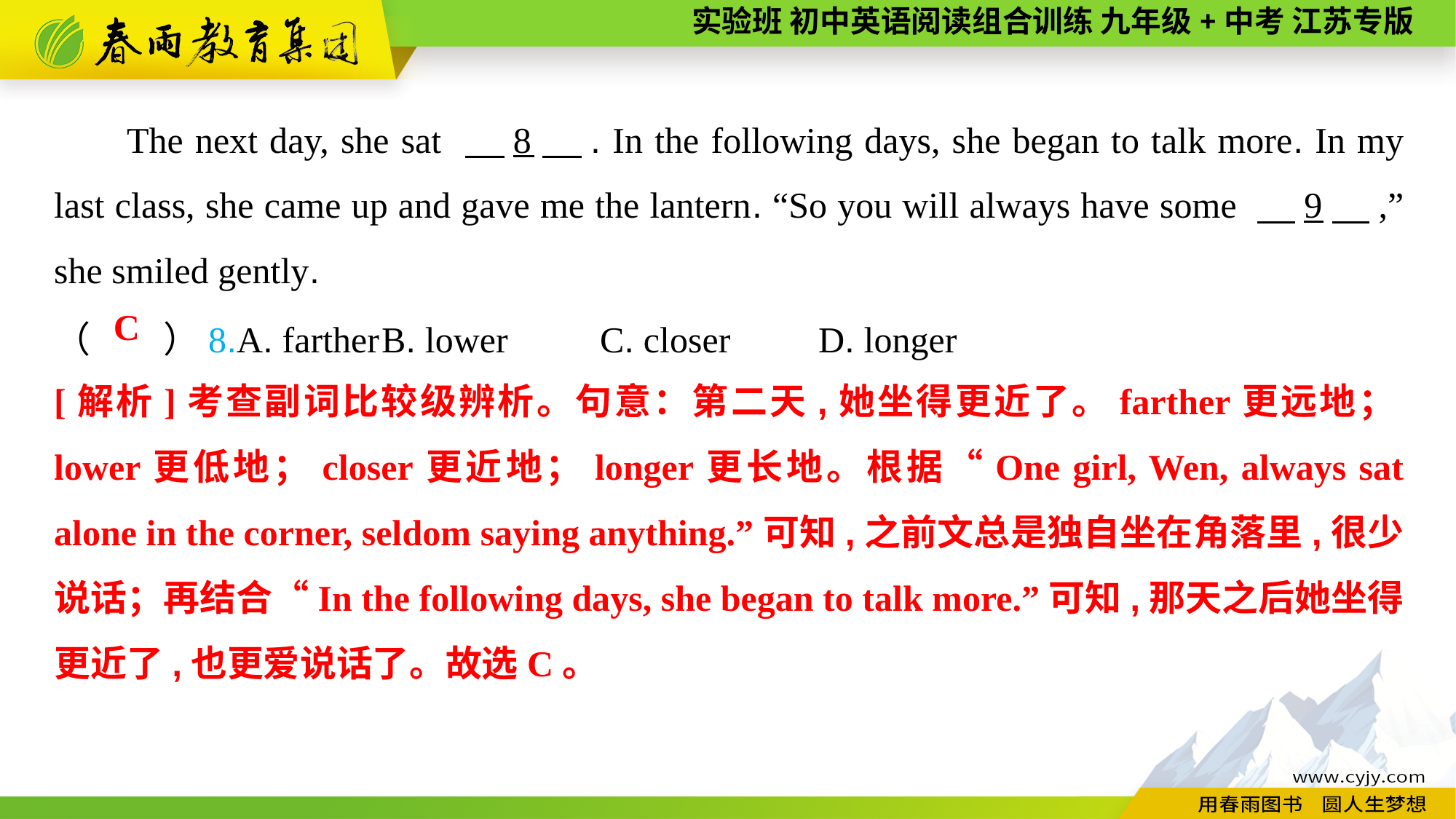

The next day, she sat 　8　. In the following days, she began to talk more. In my last class, she came up and gave me the lantern. “So you will always have some 　9　,” she smiled gently.
（　　）8.A. farther	B. lower	C. closer	D. longer
C
[解析]考查副词比较级辨析。句意：第二天,她坐得更近了。farther更远地；lower更低地；closer更近地；longer更长地。根据“One girl, Wen, always sat alone in the corner, seldom saying anything.”可知,之前文总是独自坐在角落里,很少说话；再结合“In the following days, she began to talk more.”可知,那天之后她坐得更近了,也更爱说话了。故选C。